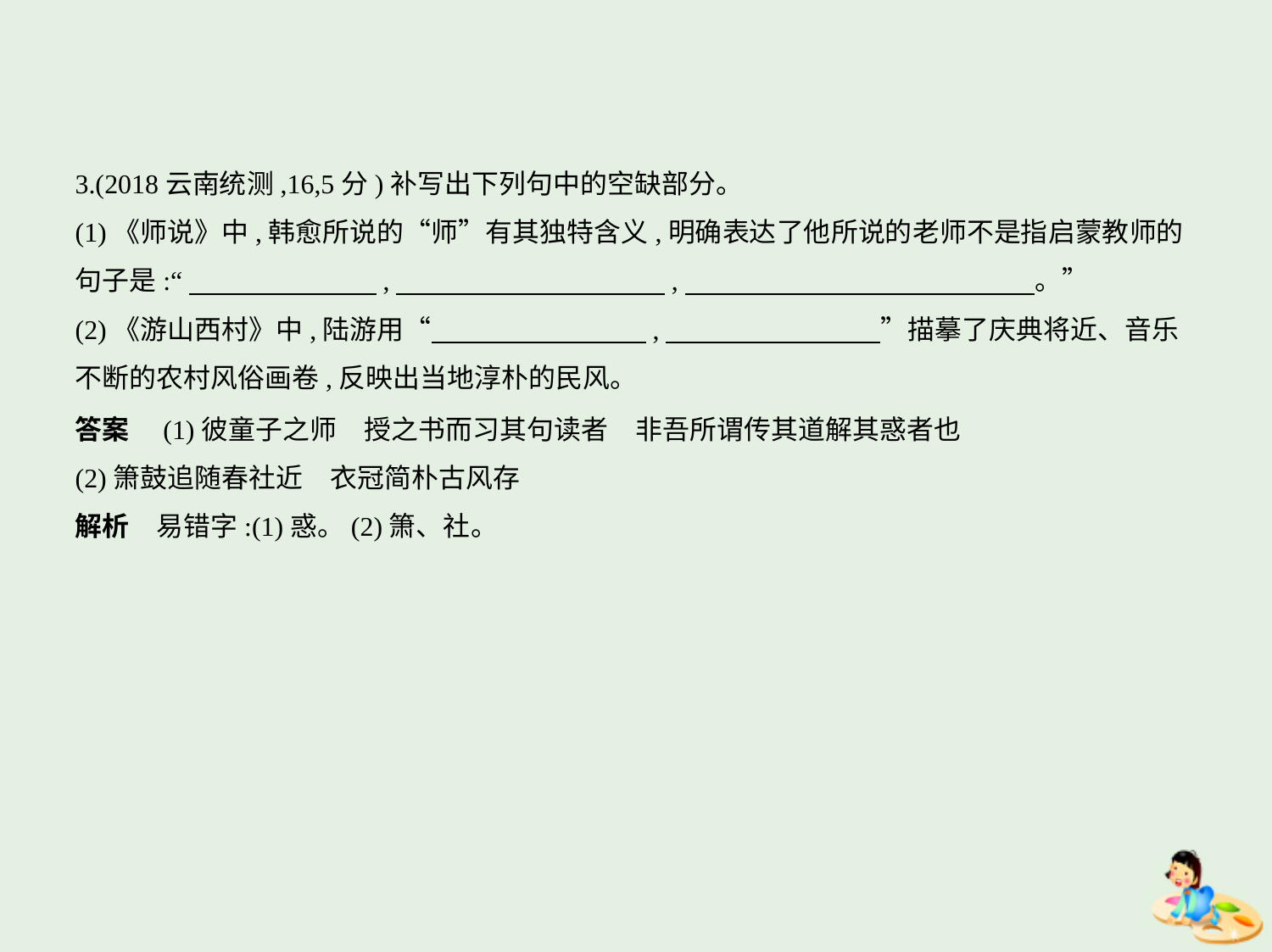

3.(2018云南统测,16,5分)补写出下列句中的空缺部分。
(1)《师说》中,韩愈所说的“师”有其独特含义,明确表达了他所说的老师不是指启蒙教师的
句子是:“　　　　　　    ,　　　　　　　　　    ,　　　　　　　　　　　　    。”
(2)《游山西村》中,陆游用“　　　　　　　    ,　　　　　　　    ”描摹了庆典将近、音乐
不断的农村风俗画卷,反映出当地淳朴的民风。
答案　(1)彼童子之师　授之书而习其句读者　非吾所谓传其道解其惑者也
(2)箫鼓追随春社近　衣冠简朴古风存
解析　易错字:(1)惑。(2)箫、社。